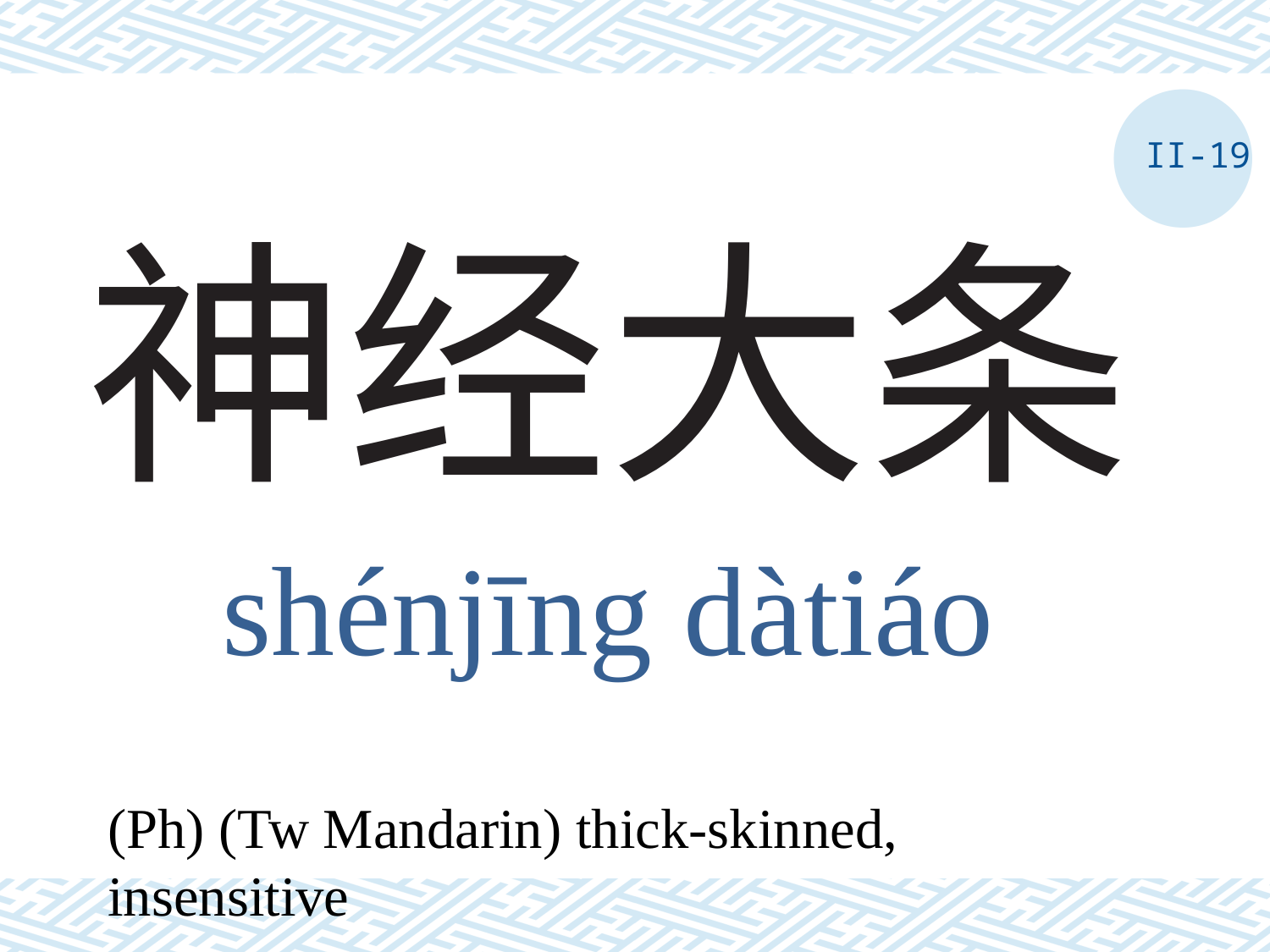

II-19

# 神经大条
shénjīng dàtiáo

(Ph) (Tw Mandarin) thick-skinned, insensitive